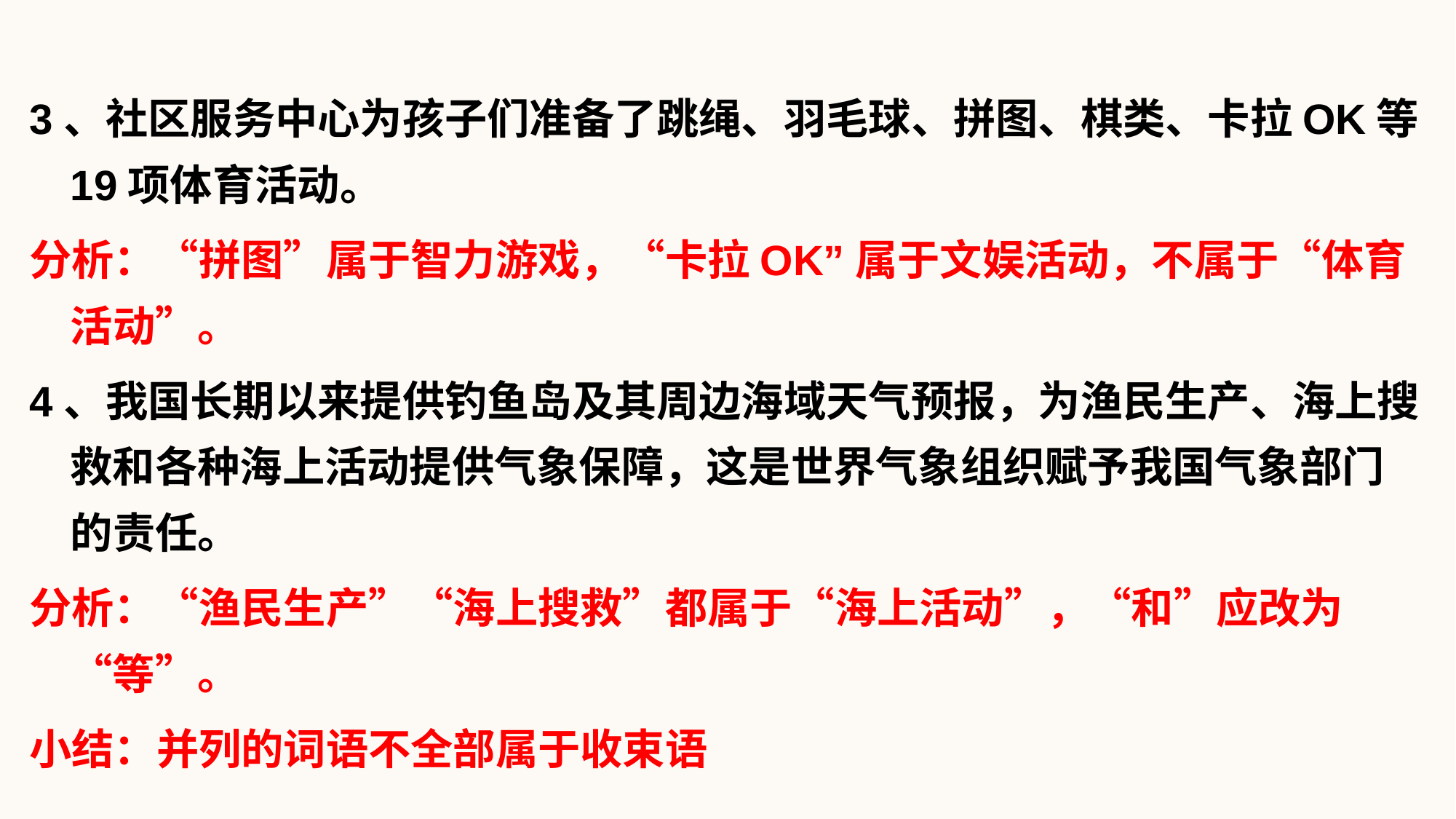

3、社区服务中心为孩子们准备了跳绳、羽毛球、拼图、棋类、卡拉OK等19项体育活动。
分析：“拼图”属于智力游戏，“卡拉OK”属于文娱活动，不属于“体育活动”。
4、我国长期以来提供钓鱼岛及其周边海域天气预报，为渔民生产、海上搜救和各种海上活动提供气象保障，这是世界气象组织赋予我国气象部门的责任。
分析：“渔民生产”“海上搜救”都属于“海上活动”，“和”应改为“等”。
小结：并列的词语不全部属于收束语